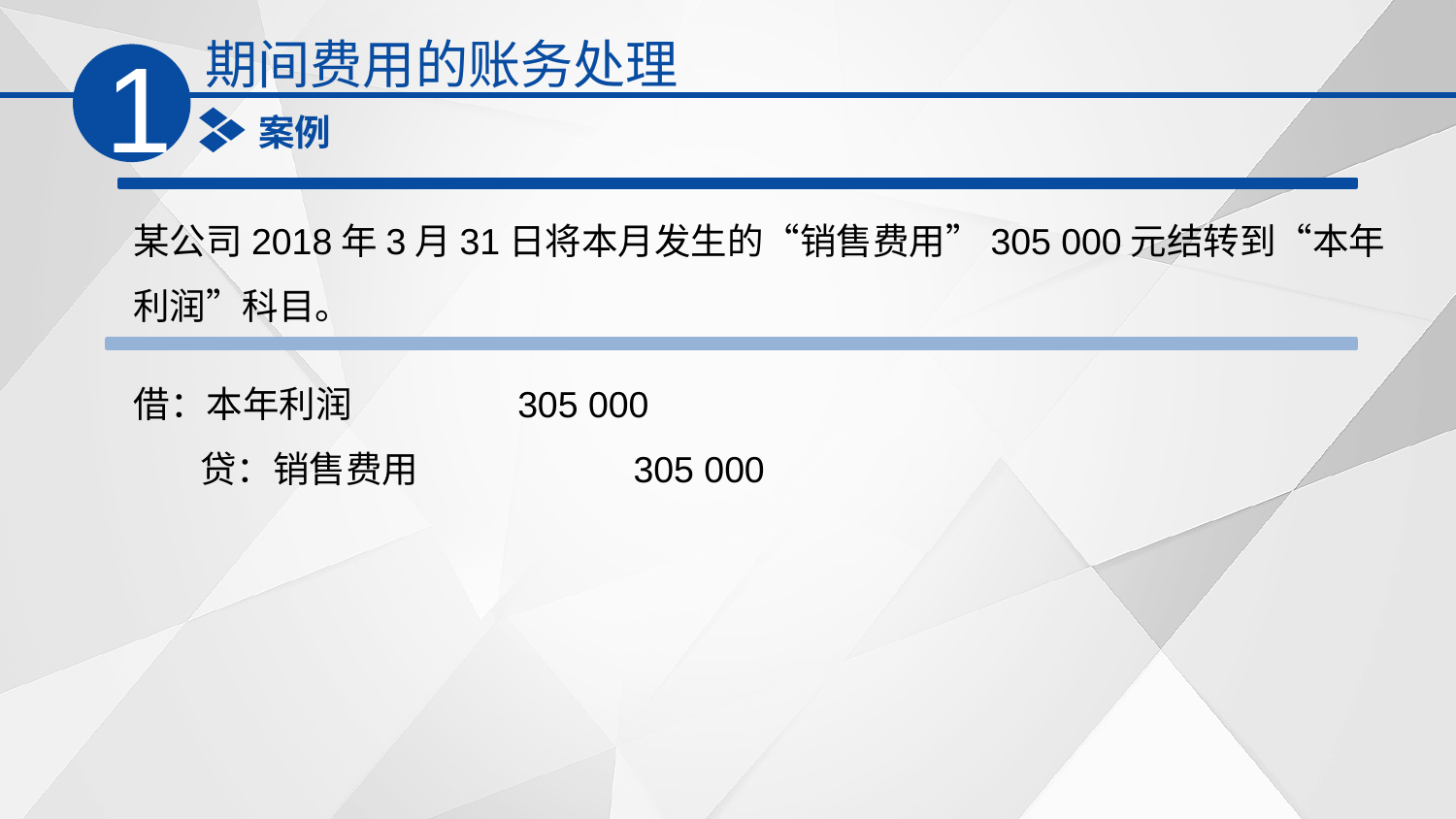

期间费用的账务处理
1

案例

某公司2018年3月31日将本月发生的‌“销售费用‌”305 000元结转到‌“本年利润‌”科目。

借：本年利润                   305 000
       贷：销售费用                         305 000